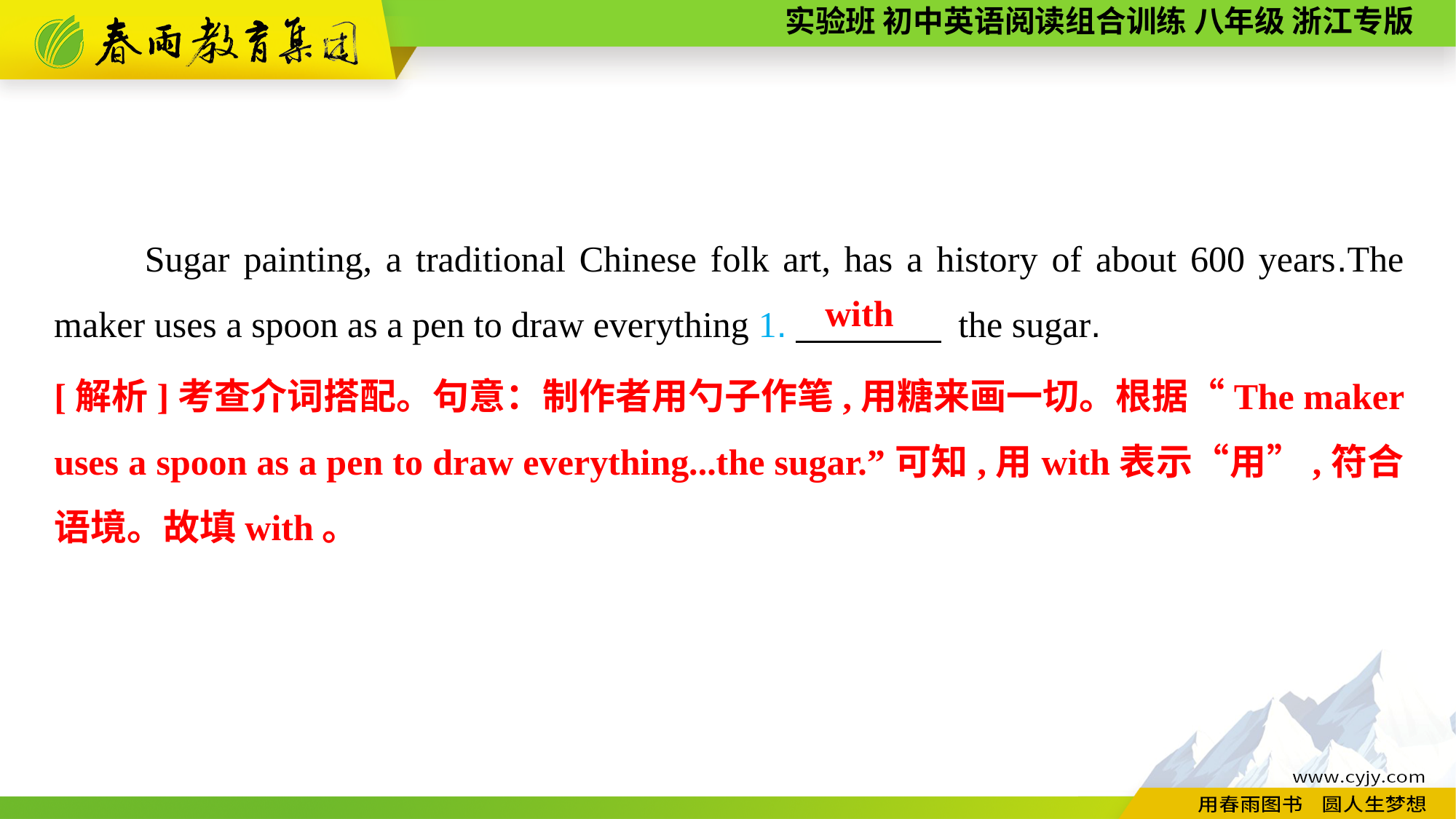

Sugar painting, a traditional Chinese folk art, has a history of about 600 years.The maker uses a spoon as a pen to draw everything 1.　　　　 the sugar.
with
[解析]考查介词搭配。句意：制作者用勺子作笔,用糖来画一切。根据“The maker uses a spoon as a pen to draw everything...the sugar.”可知,用with表示“用”,符合语境。故填with。